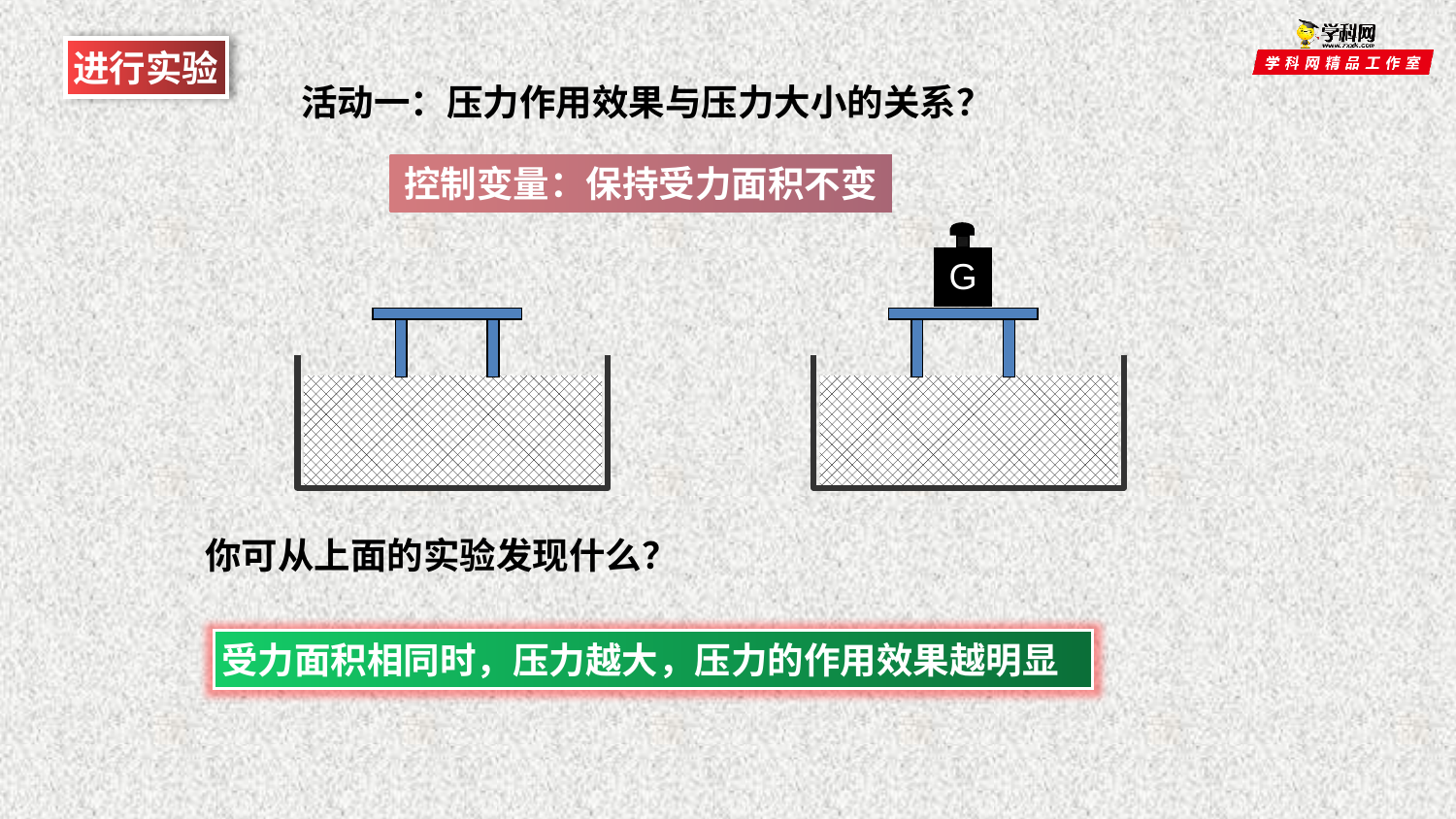

进行实验
活动一：压力作用效果与压力大小的关系？
控制变量：保持受力面积不变

G

你可从上面的实验发现什么？
受力面积相同时，压力越大，压力的作用效果越明显